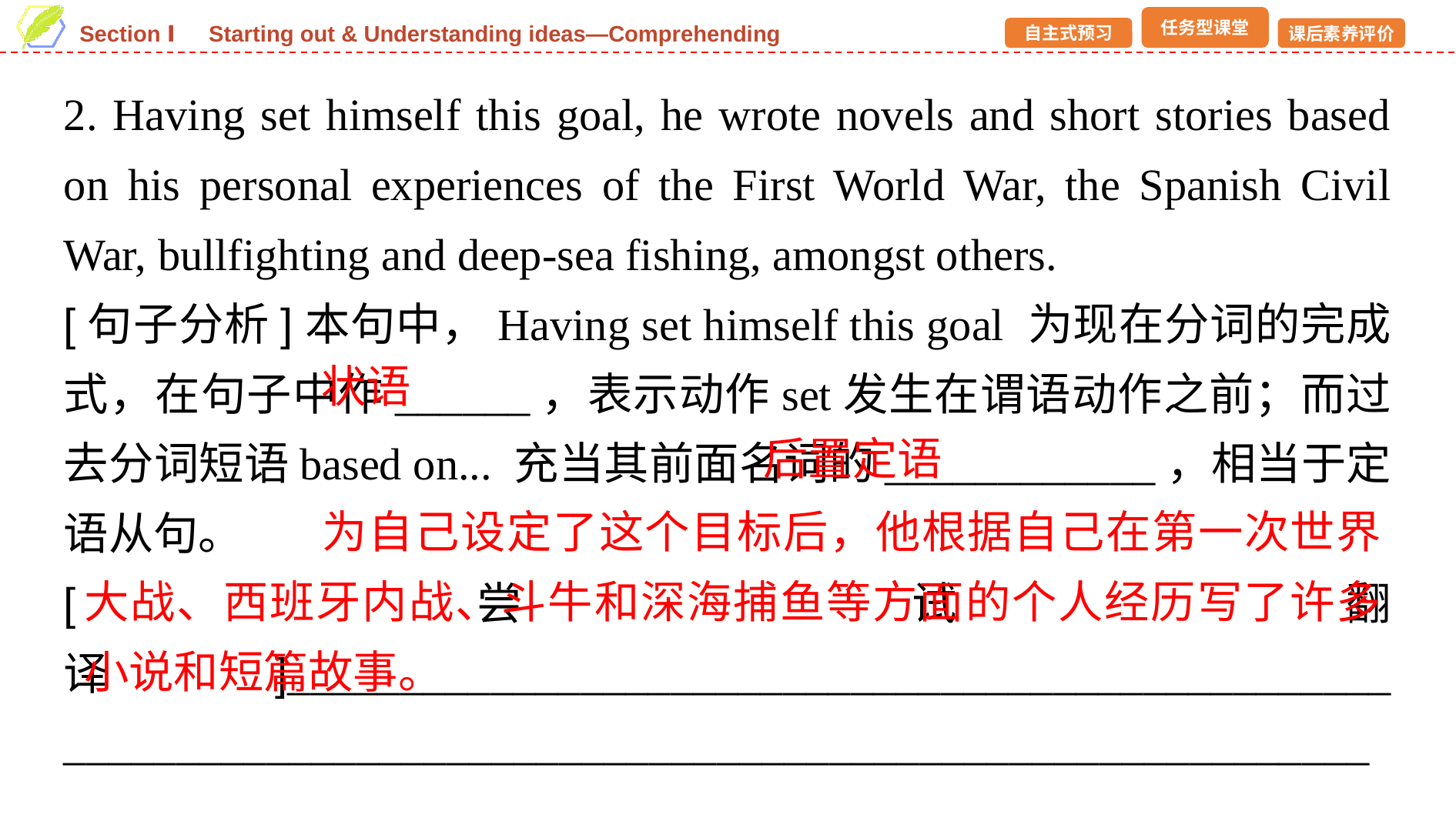

2. Having set himself this goal, he wrote novels and short stories based on his personal experiences of the First World War, the Spanish Civil War, bullfighting and deep-sea fishing, amongst others.
[句子分析]本句中，Having set himself this goal 为现在分词的完成式，在句子中作______，表示动作set发生在谓语动作之前；而过去分词短语based on... 充当其前面名词的____________，相当于定语从句。
[尝试翻译]_________________________________________________ ____________________________________________________________________________________
状语
后置定语
为自己设定了这个目标后，他根据自己在第一次世界大战、西班牙内战、斗牛和深海捕鱼等方面的个人经历写了许多小说和短篇故事。